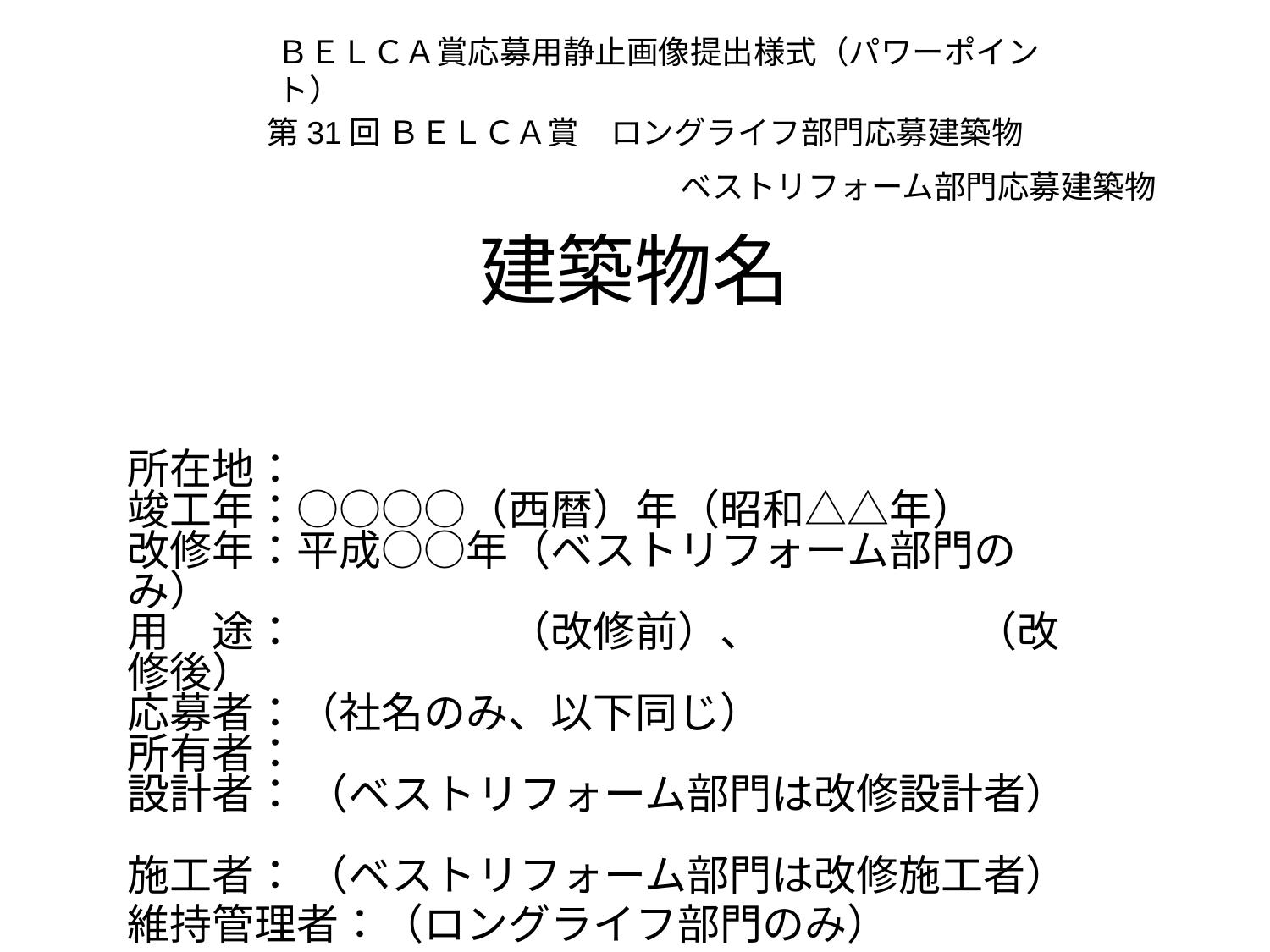

ＢＥＬＣＡ賞応募用静止画像提出様式（パワーポイント）
第31回 ＢＥＬＣＡ賞　ロングライフ部門応募建築物
　　　　　　　　　　　　　ベストリフォーム部門応募建築物
# 建築物名
所在地：
竣工年：○○○○（西暦）年（昭和△△年）
改修年：平成○○年（ベストリフォーム部門のみ）
用　途：　　　　　（改修前）、　　　　　（改修後）
応募者：（社名のみ、以下同じ）
所有者：
設計者： （ベストリフォーム部門は改修設計者）
施工者： （ベストリフォーム部門は改修施工者）
維持管理者：（ロングライフ部門のみ）